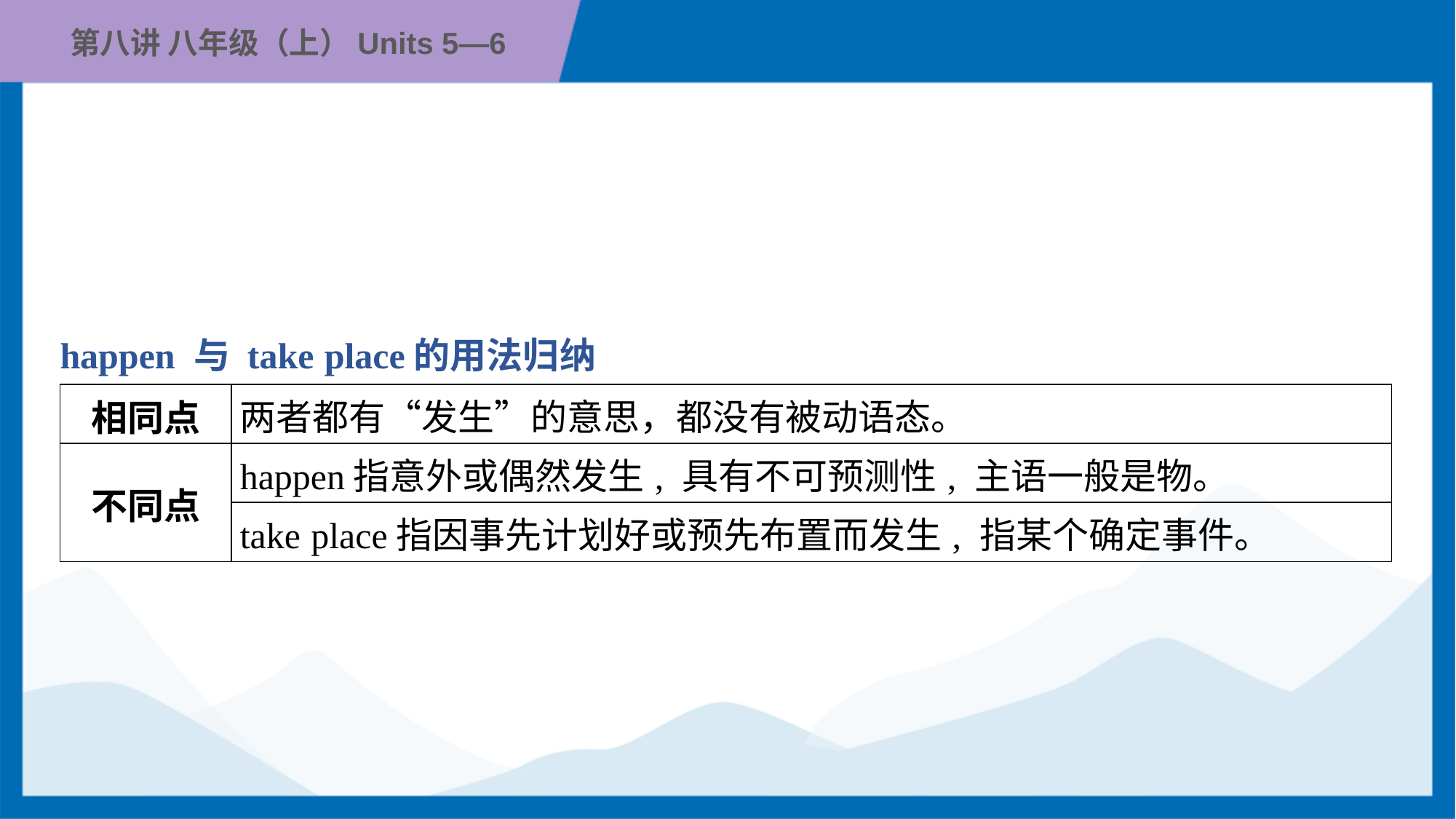

happen 与 take place的用法归纳
| 相同点 | 两者都有“发生”的意思，都没有被动语态。 |
| --- | --- |
| 不同点 | happen指意外或偶然发生, 具有不可预测性, 主语一般是物。 |
|  | take place指因事先计划好或预先布置而发生, 指某个确定事件。 |